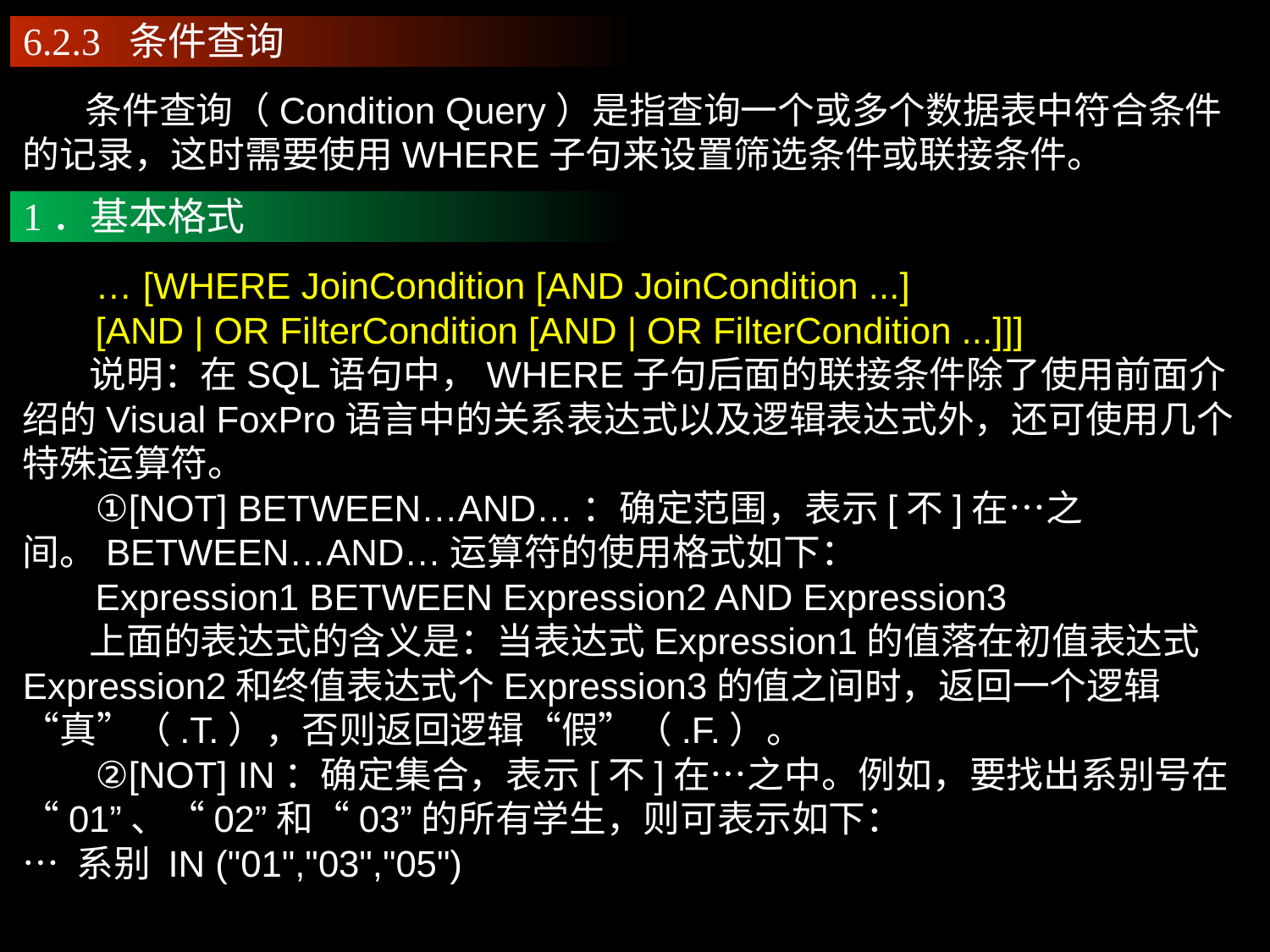

6.2.3  条件查询
  　条件查询（Condition Query）是指查询一个或多个数据表中符合条件的记录，这时需要使用WHERE子句来设置筛选条件或联接条件。
1．基本格式
       … [WHERE JoinCondition [AND JoinCondition ...]
       [AND | OR FilterCondition [AND | OR FilterCondition ...]]]
       说明：在SQL语句中，WHERE子句后面的联接条件除了使用前面介绍的Visual FoxPro语言中的关系表达式以及逻辑表达式外，还可使用几个特殊运算符。
       ①[NOT] BETWEEN…AND…：确定范围，表示[不]在…之间。BETWEEN…AND…运算符的使用格式如下：
       Expression1 BETWEEN Expression2 AND Expression3
       上面的表达式的含义是：当表达式Expression1的值落在初值表达式Expression2和终值表达式个Expression3的值之间时，返回一个逻辑“真”（.T.），否则返回逻辑“假”（.F.）。
       ②[NOT] IN：确定集合，表示[不]在…之中。例如，要找出系别号在“01”、“02”和“03”的所有学生，则可表示如下：
… 系别 IN ("01","03","05")